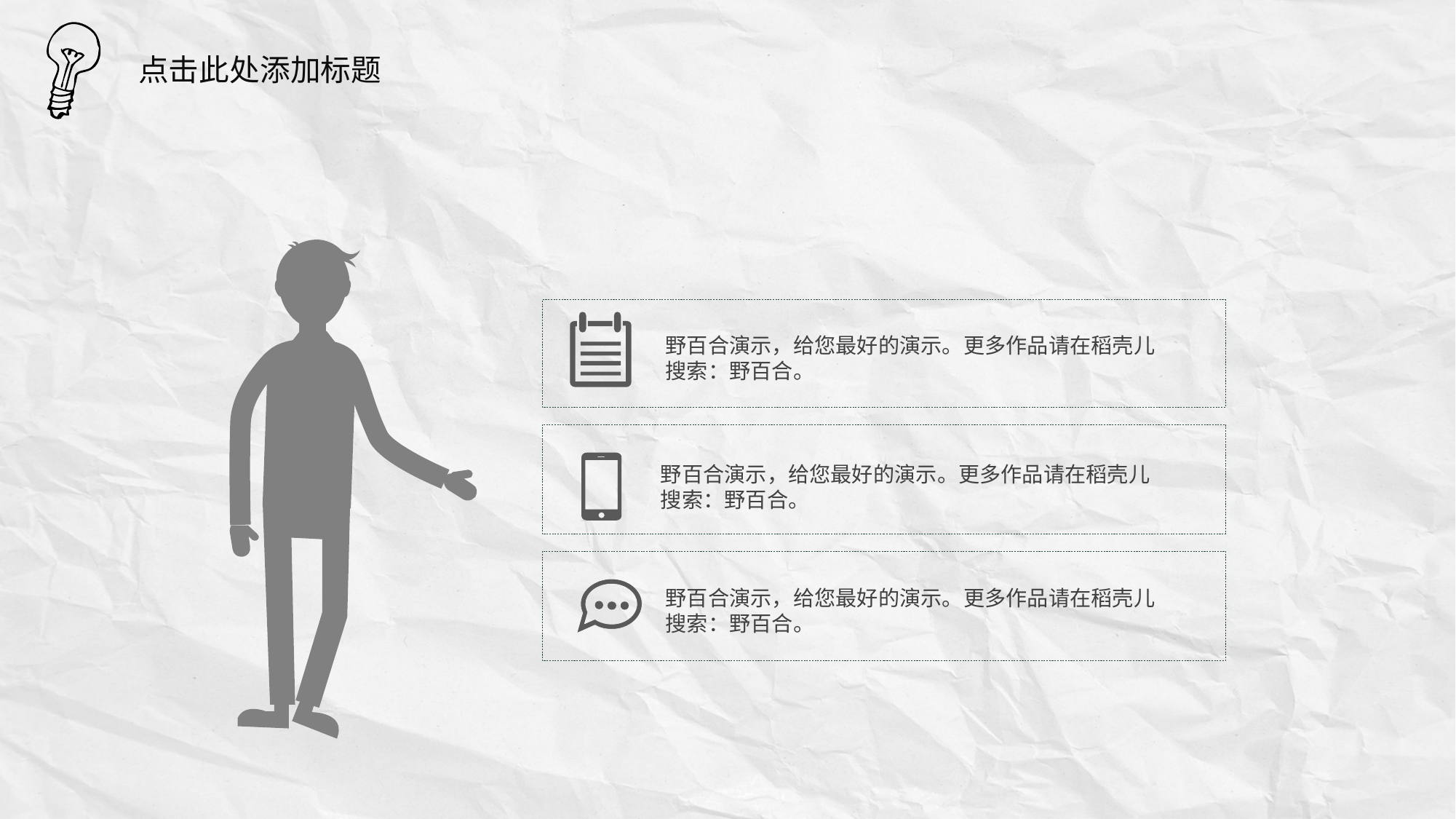

点击此处添加标题

野百合演示，给您最好的演示。更多作品请在稻壳儿搜索：野百合。

野百合演示，给您最好的演示。更多作品请在稻壳儿搜索：野百合。

野百合演示，给您最好的演示。更多作品请在稻壳儿搜索：野百合。